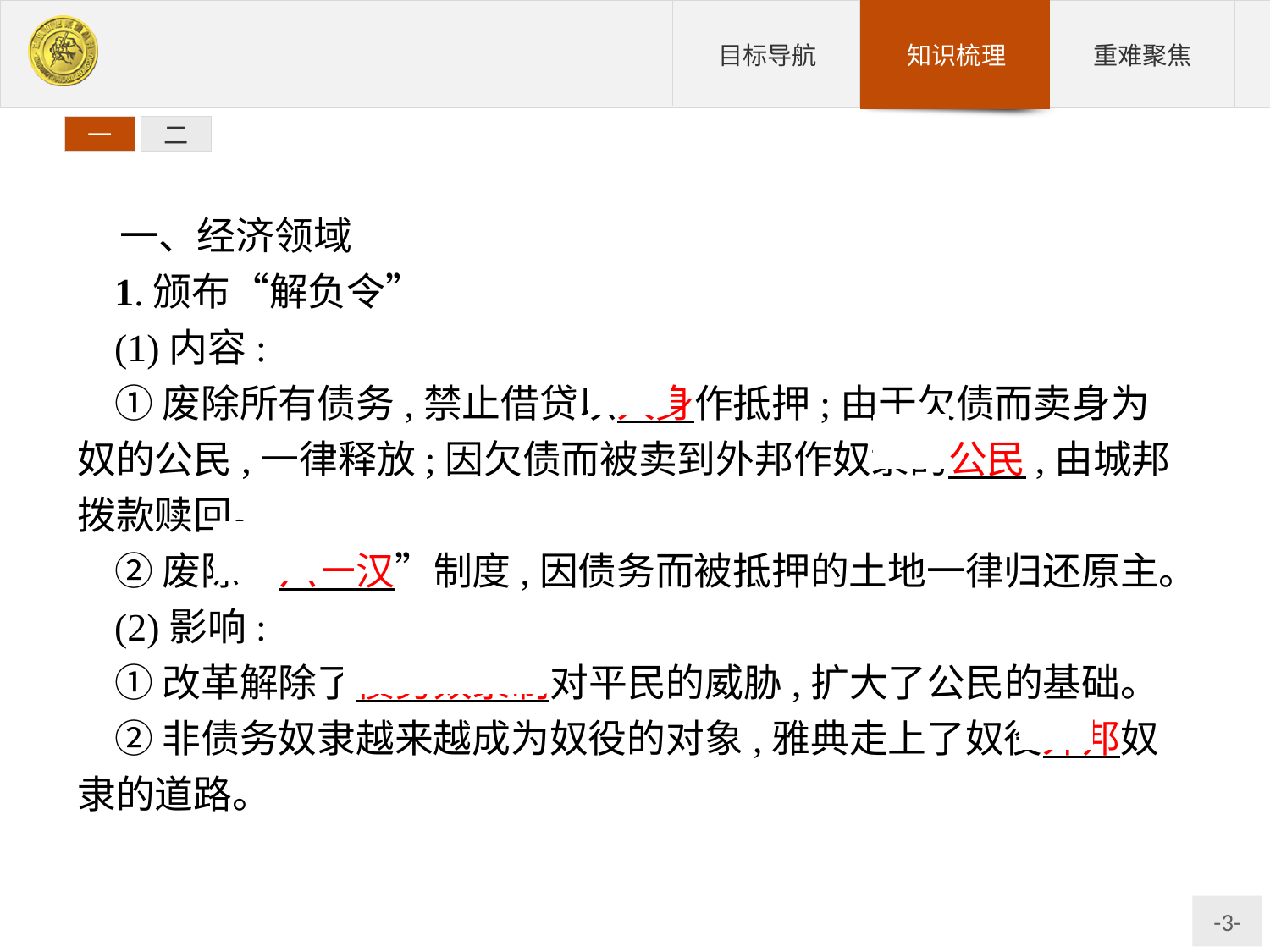

一
二
一、经济领域
1.颁布“解负令”
(1)内容:
①废除所有债务,禁止借贷以人身作抵押;由于欠债而卖身为奴的公民,一律释放;因欠债而被卖到外邦作奴隶的公民,由城邦拨款赎回。
②废除“六一汉”制度,因债务而被抵押的土地一律归还原主。
(2)影响:
①改革解除了债务奴隶制对平民的威胁,扩大了公民的基础。
②非债务奴隶越来越成为奴役的对象,雅典走上了奴役外邦奴隶的道路。